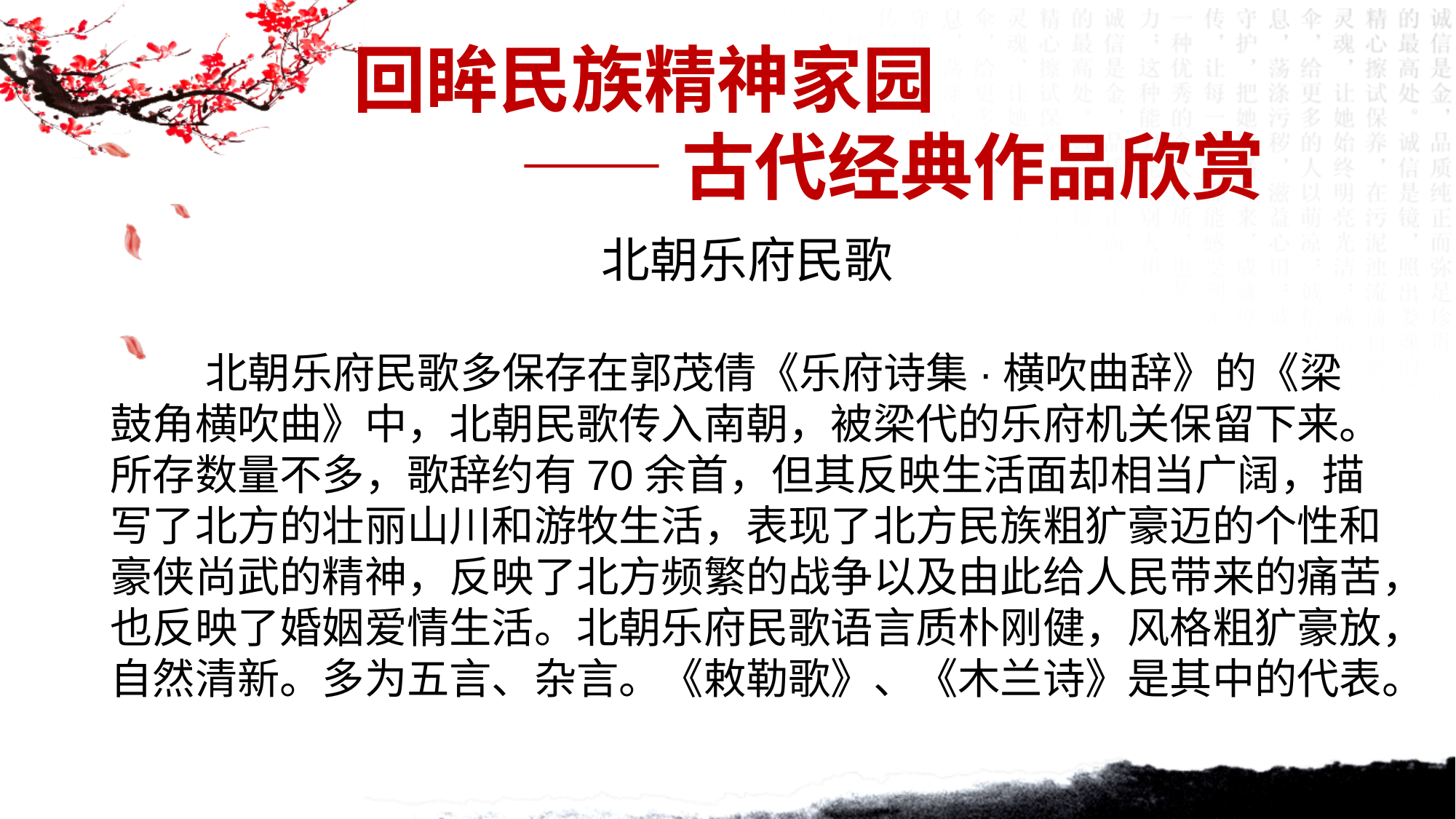

回眸民族精神家园
          ——古代经典作品欣赏
北朝乐府民歌

         北朝乐府民歌多保存在郭茂倩《乐府诗集·横吹曲辞》的《梁鼓角横吹曲》中，北朝民歌传入南朝，被梁代的乐府机关保留下来。所存数量不多，歌辞约有70余首，但其反映生活面却相当广阔，描写了北方的壮丽山川和游牧生活，表现了北方民族粗犷豪迈的个性和豪侠尚武的精神，反映了北方频繁的战争以及由此给人民带来的痛苦，也反映了婚姻爱情生活。北朝乐府民歌语言质朴刚健，风格粗犷豪放，自然清新。多为五言、杂言。《敕勒歌》、《木兰诗》是其中的代表。